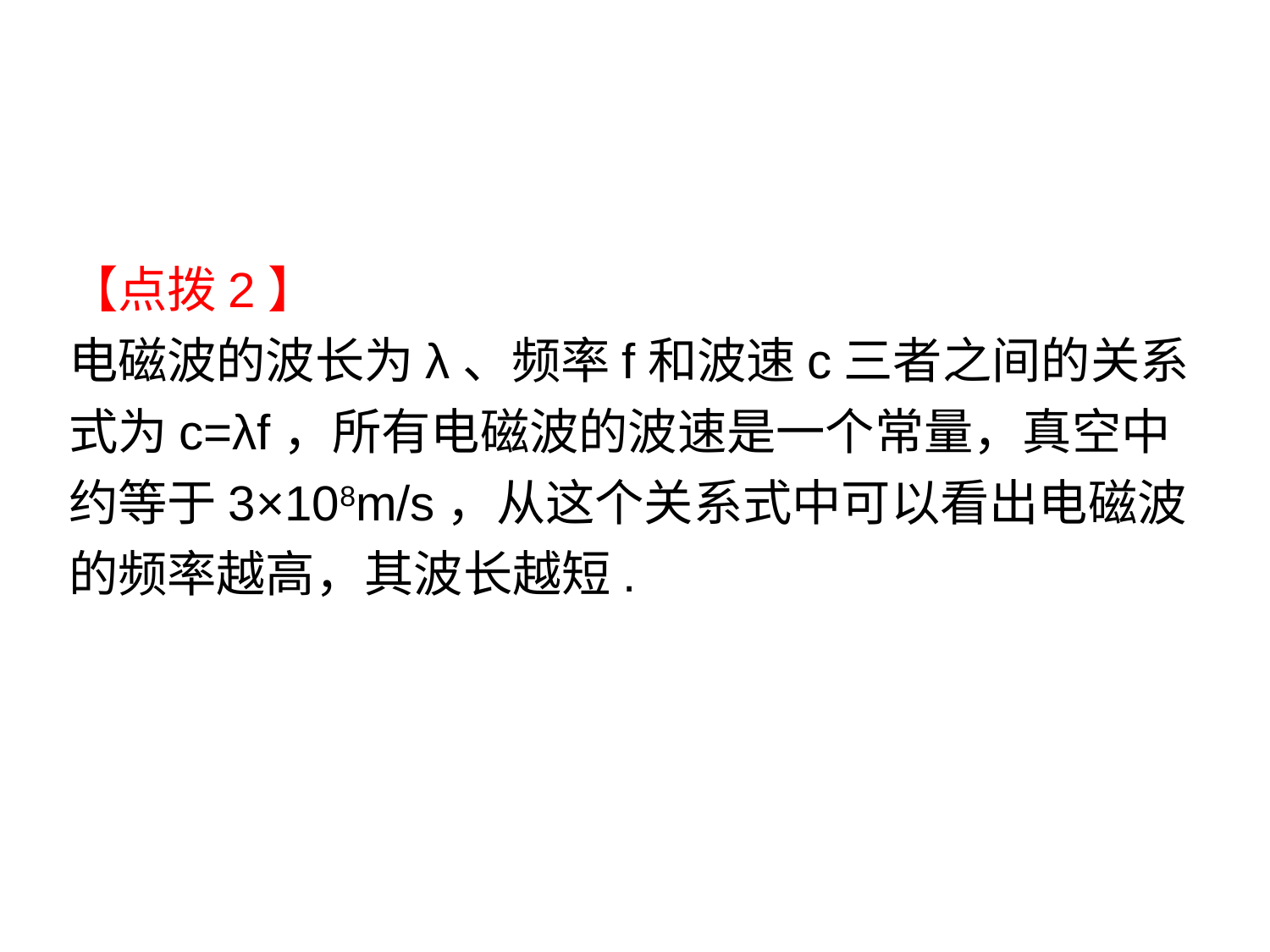

【点拨2】
电磁波的波长为λ、频率f和波速c三者之间的关系式为c=λf，所有电磁波的波速是一个常量，真空中约等于3×108m/s，从这个关系式中可以看出电磁波的频率越高，其波长越短.